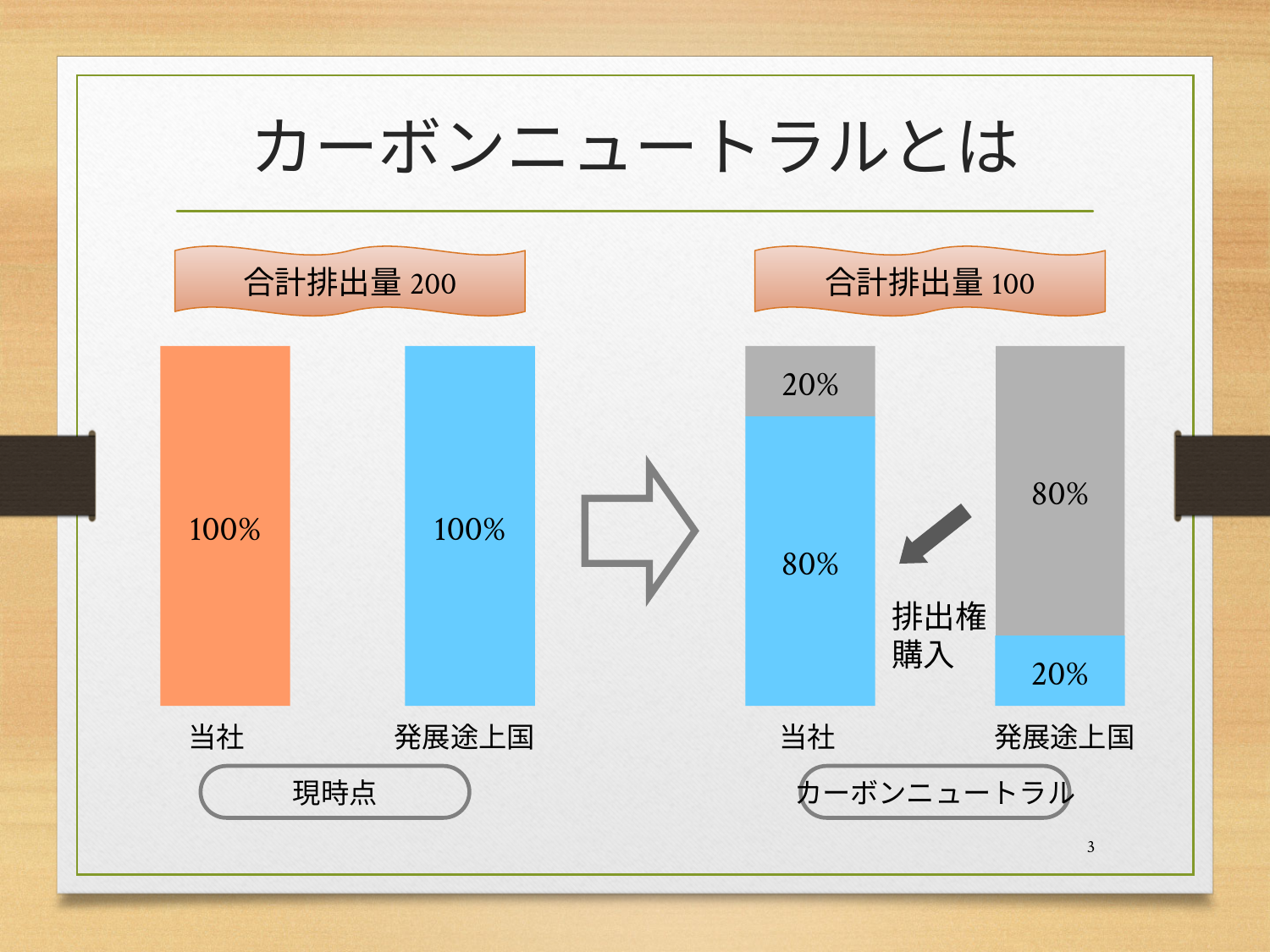

# カーボンニュートラルとは
合計排出量200
合計排出量100
100%
100%
20%
80%
80%

排出権
購入
20%
当社
発展途上国
当社
発展途上国
現時点
カーボンニュートラル
3